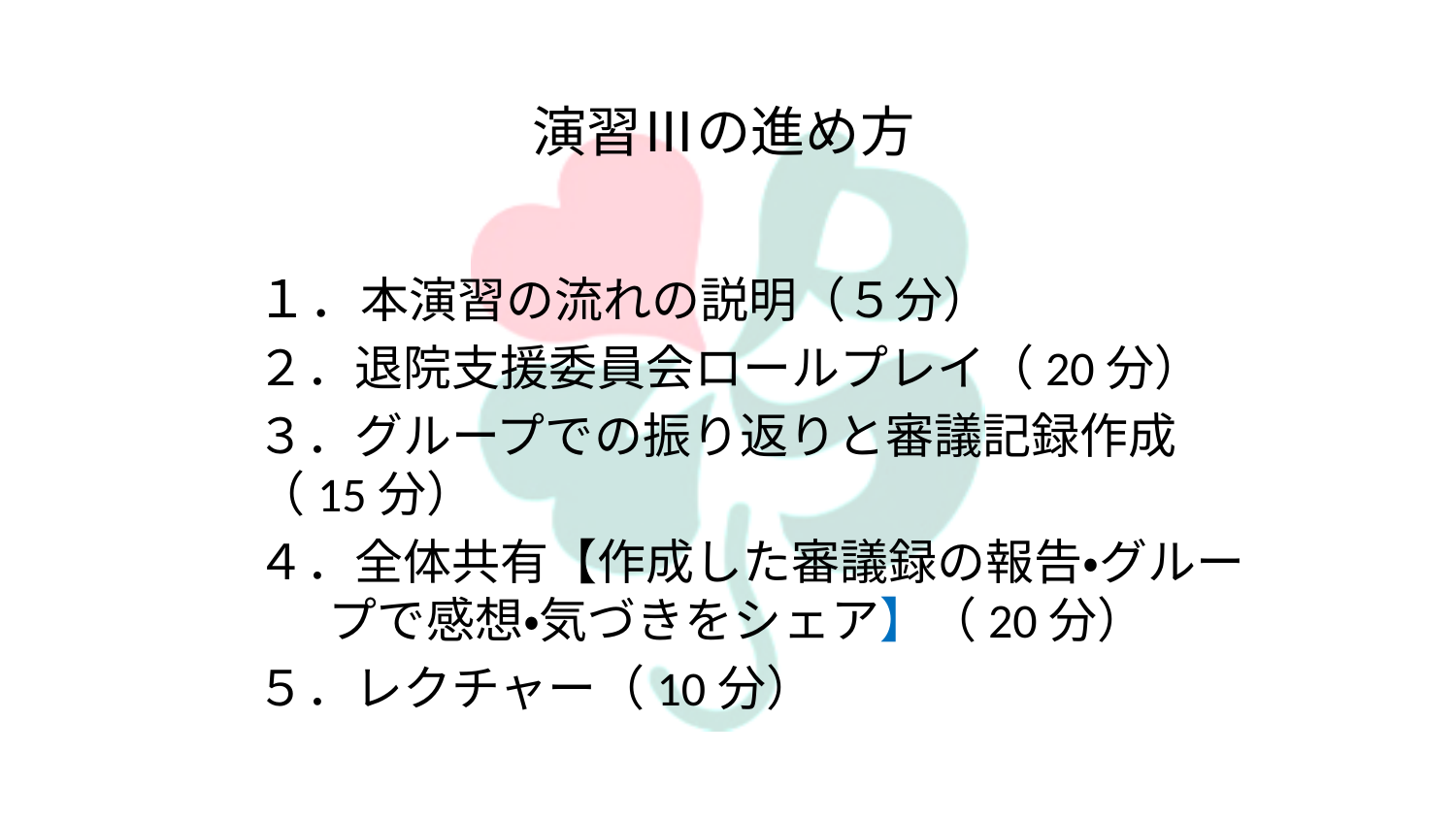

演習Ⅲの進め方

１．本演習の流れの説明（５分）
２．退院支援委員会ロールプレイ（20分）
３．グループでの振り返りと審議記録作成（15分）
４．全体共有【作成した審議録の報告・グループで感想・気づきをシェア】（20分）
５．レクチャー（10分）